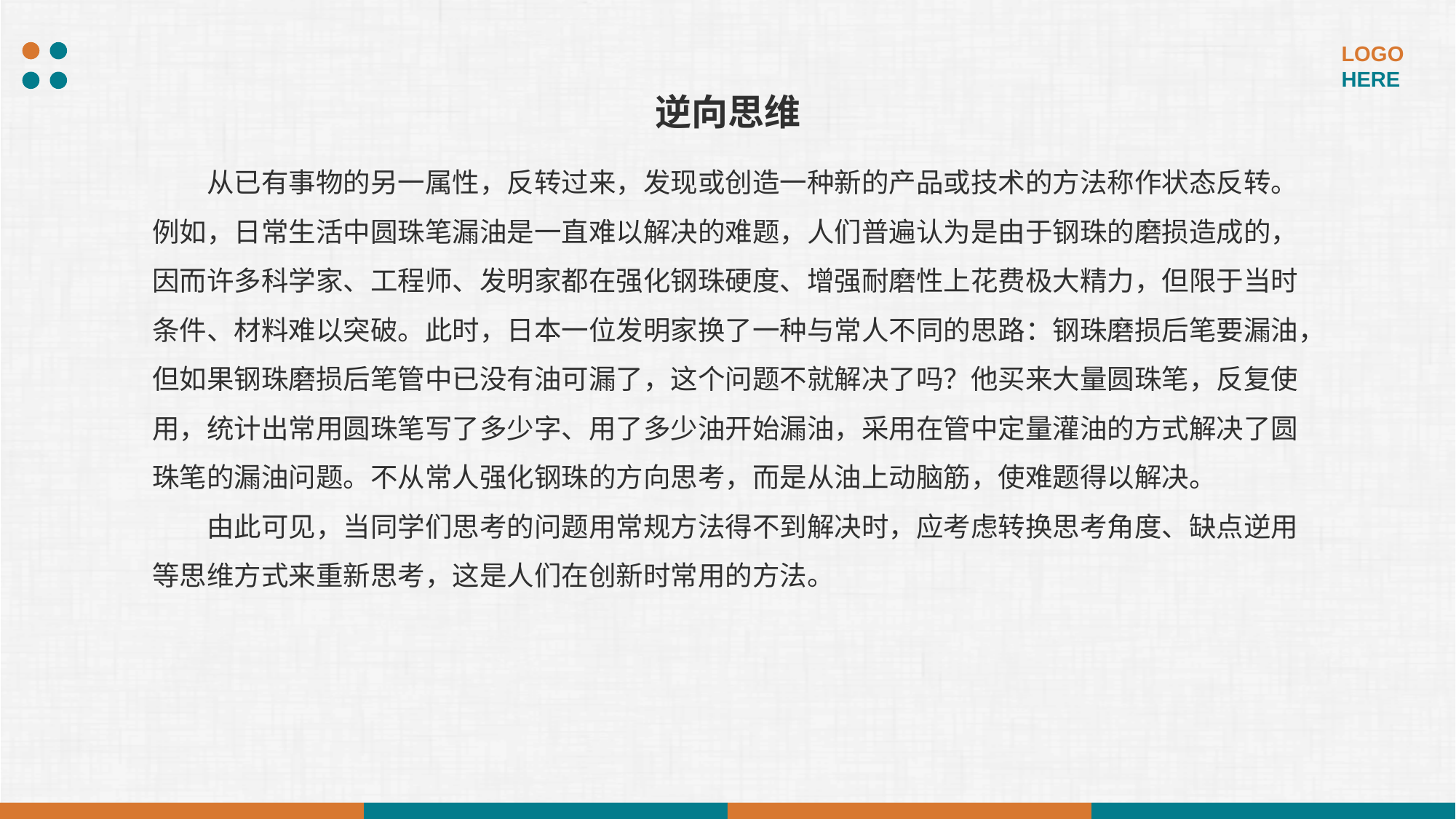

逆向思维
从已有事物的另一属性，反转过来，发现或创造一种新的产品或技术的方法称作状态反转。例如，日常生活中圆珠笔漏油是一直难以解决的难题，人们普遍认为是由于钢珠的磨损造成的，因而许多科学家、工程师、发明家都在强化钢珠硬度、增强耐磨性上花费极大精力，但限于当时条件、材料难以突破。此时，日本一位发明家换了一种与常人不同的思路：钢珠磨损后笔要漏油，但如果钢珠磨损后笔管中已没有油可漏了，这个问题不就解决了吗？他买来大量圆珠笔，反复使用，统计出常用圆珠笔写了多少字、用了多少油开始漏油，采用在管中定量灌油的方式解决了圆珠笔的漏油问题。不从常人强化钢珠的方向思考，而是从油上动脑筋，使难题得以解决。
由此可见，当同学们思考的问题用常规方法得不到解决时，应考虑转换思考角度、缺点逆用等思维方式来重新思考，这是人们在创新时常用的方法。